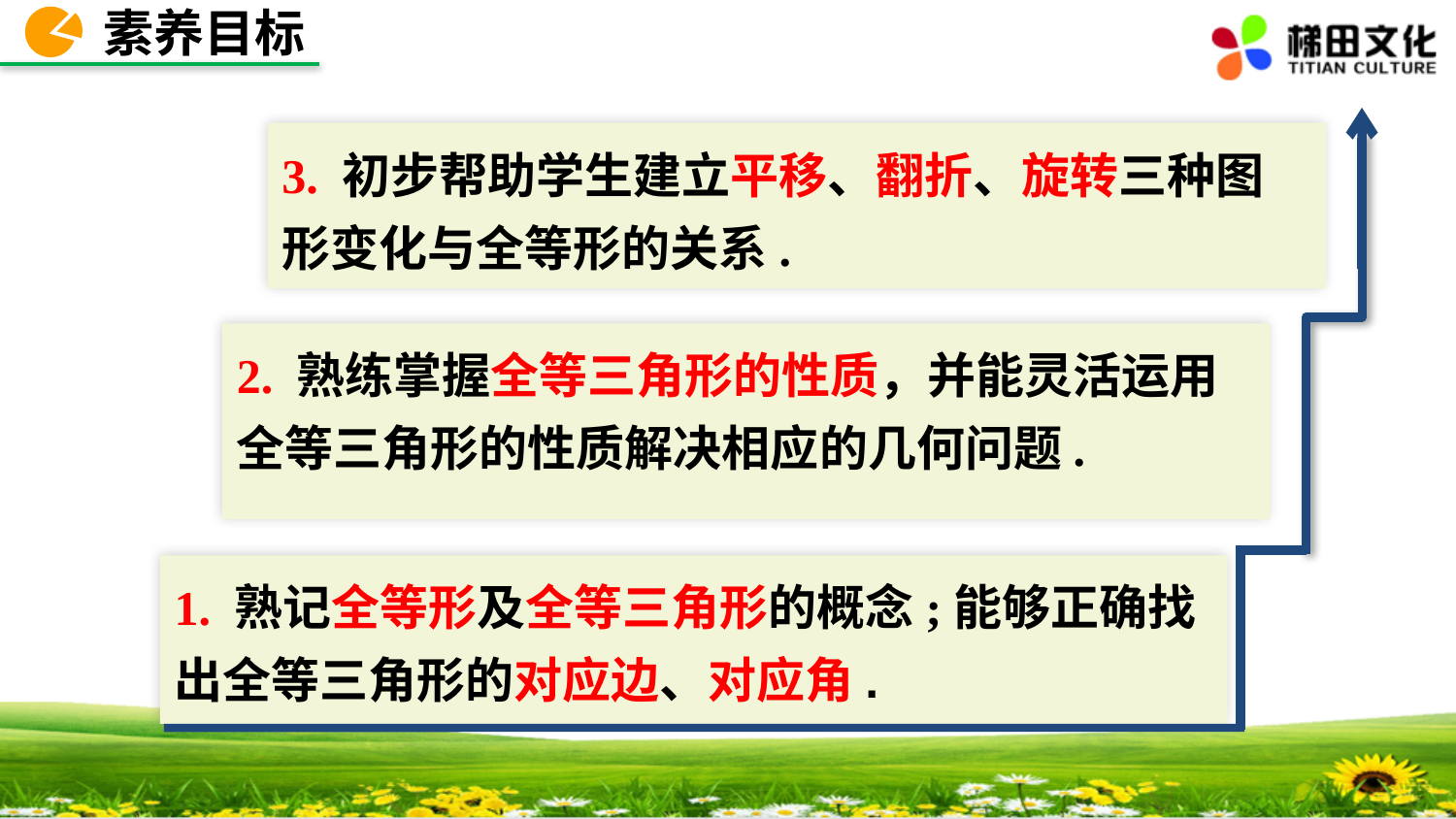

素养目标

3. 初步帮助学生建立平移、翻折、旋转三种图形变化与全等形的关系.

2. 熟练掌握全等三角形的性质，并能灵活运用全等三角形的性质解决相应的几何问题.

1. 熟记全等形及全等三角形的概念;能够正确找出全等三角形的对应边、对应角.